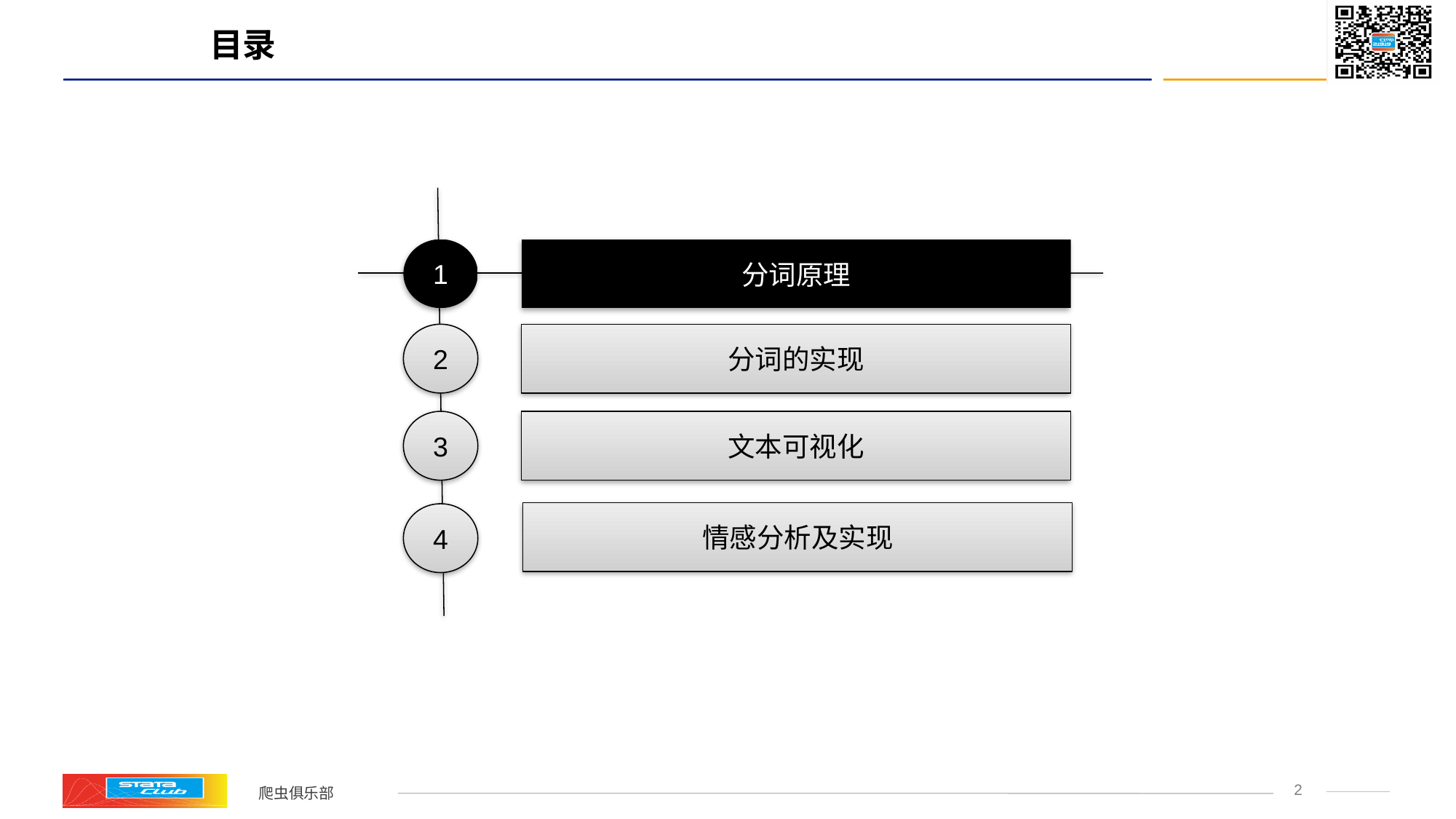

# 目录
1
分词原理

2
分词的实现
3
文本可视化
情感分析及实现
4